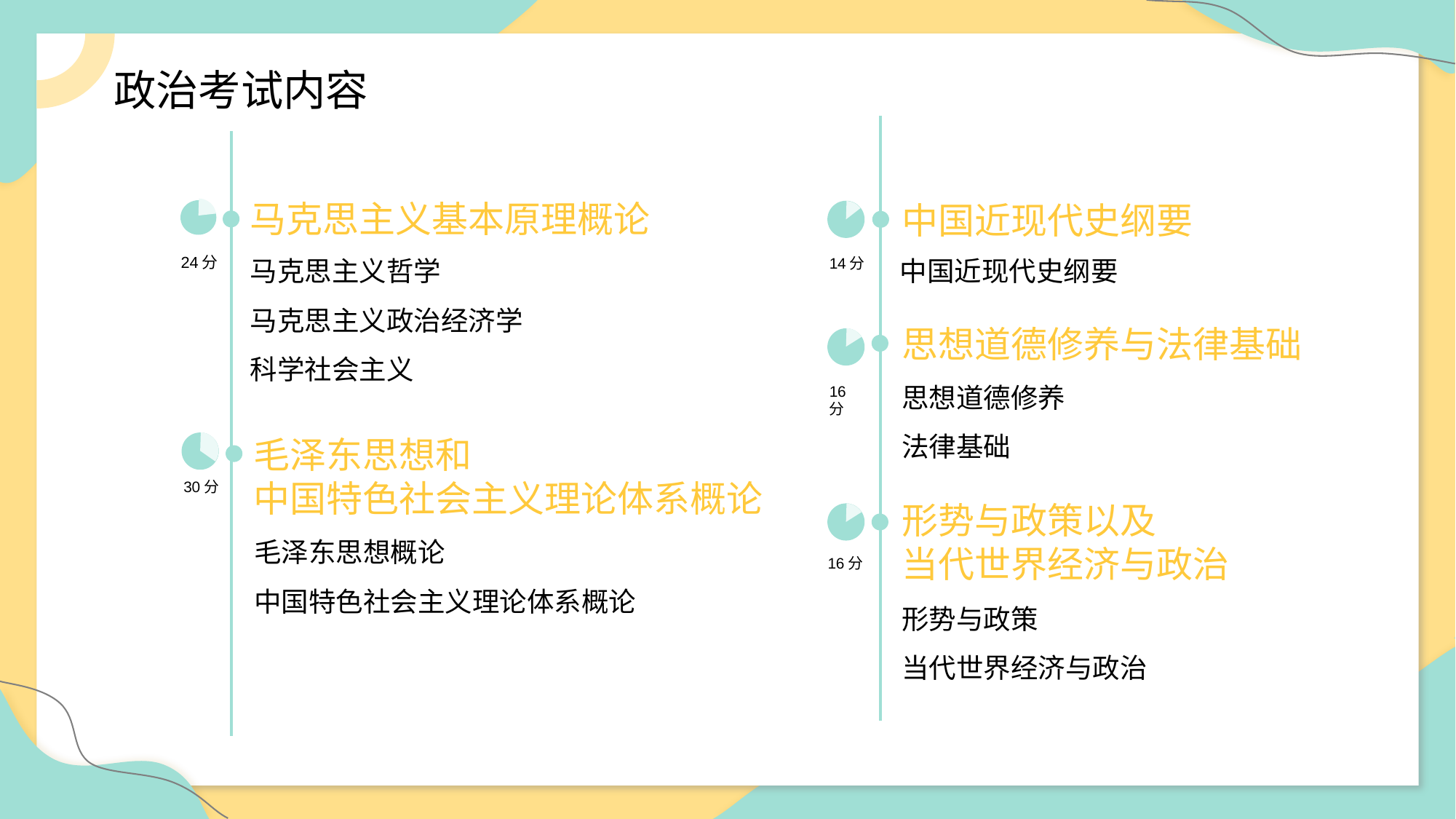

# 政治考试内容
马克思主义基本原理概论

马克思主义哲学
马克思主义政治经济学
科学社会主义
24分
中国近现代史纲要

中国近现代史纲要
14分
思想道德修养与法律基础

思想道德修养
法律基础
16分
毛泽东思想和
中国特色社会主义理论体系概论

30分
毛泽东思想概论
中国特色社会主义理论体系概论
形势与政策以及
当代世界经济与政治

16分
形势与政策
当代世界经济与政治